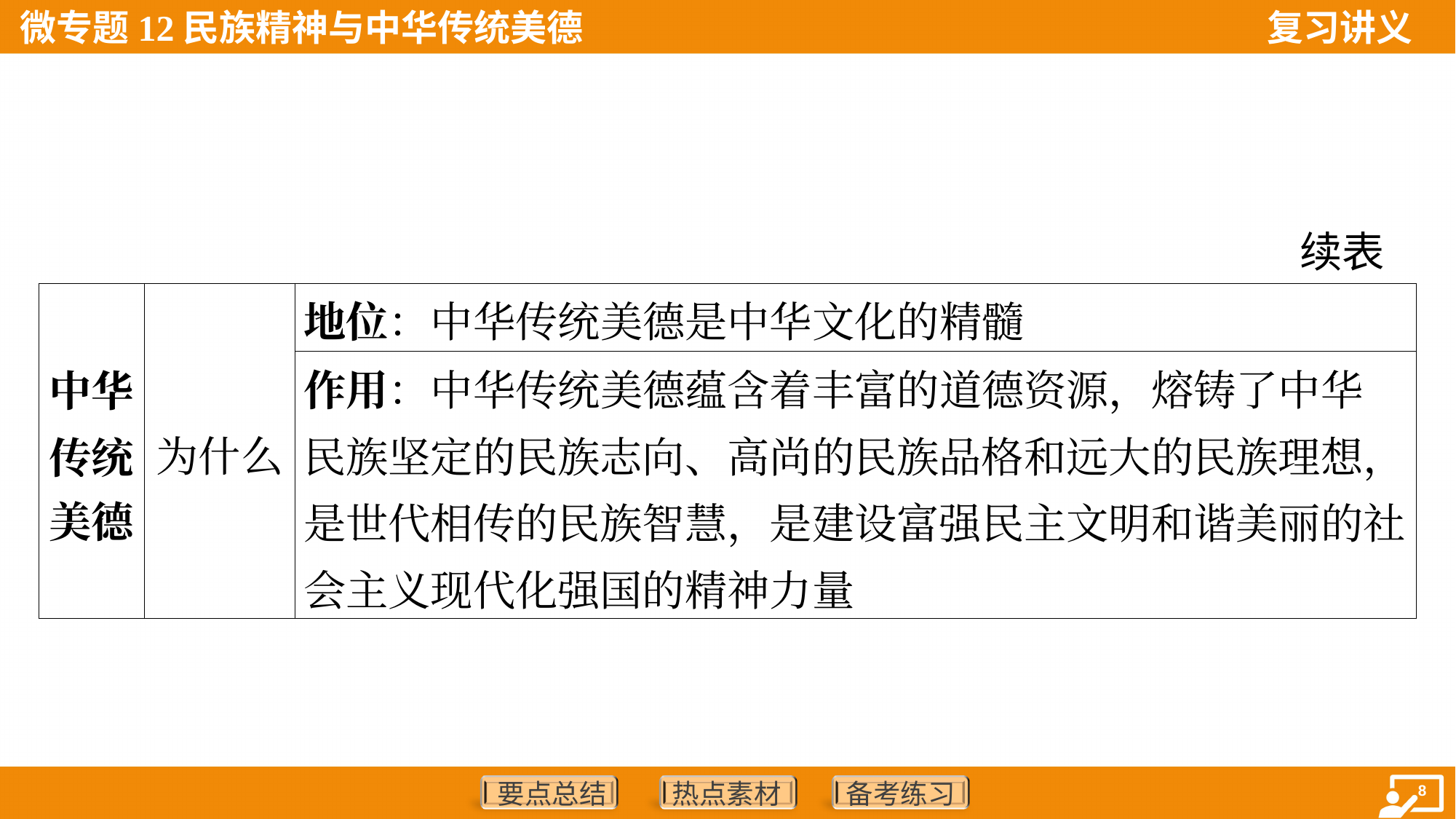

续表
| 中华 传统 美德 | 为什么 | 地位：中华传统美德是中华文化的精髓 |
| --- | --- | --- |
|  |  | 作用：中华传统美德蕴含着丰富的道德资源，熔铸了中华 民族坚定的民族志向、高尚的民族品格和远大的民族理想，是世代相传的民族智慧，是建设富强民主文明和谐美丽的社会主义现代化强国的精神力量 |